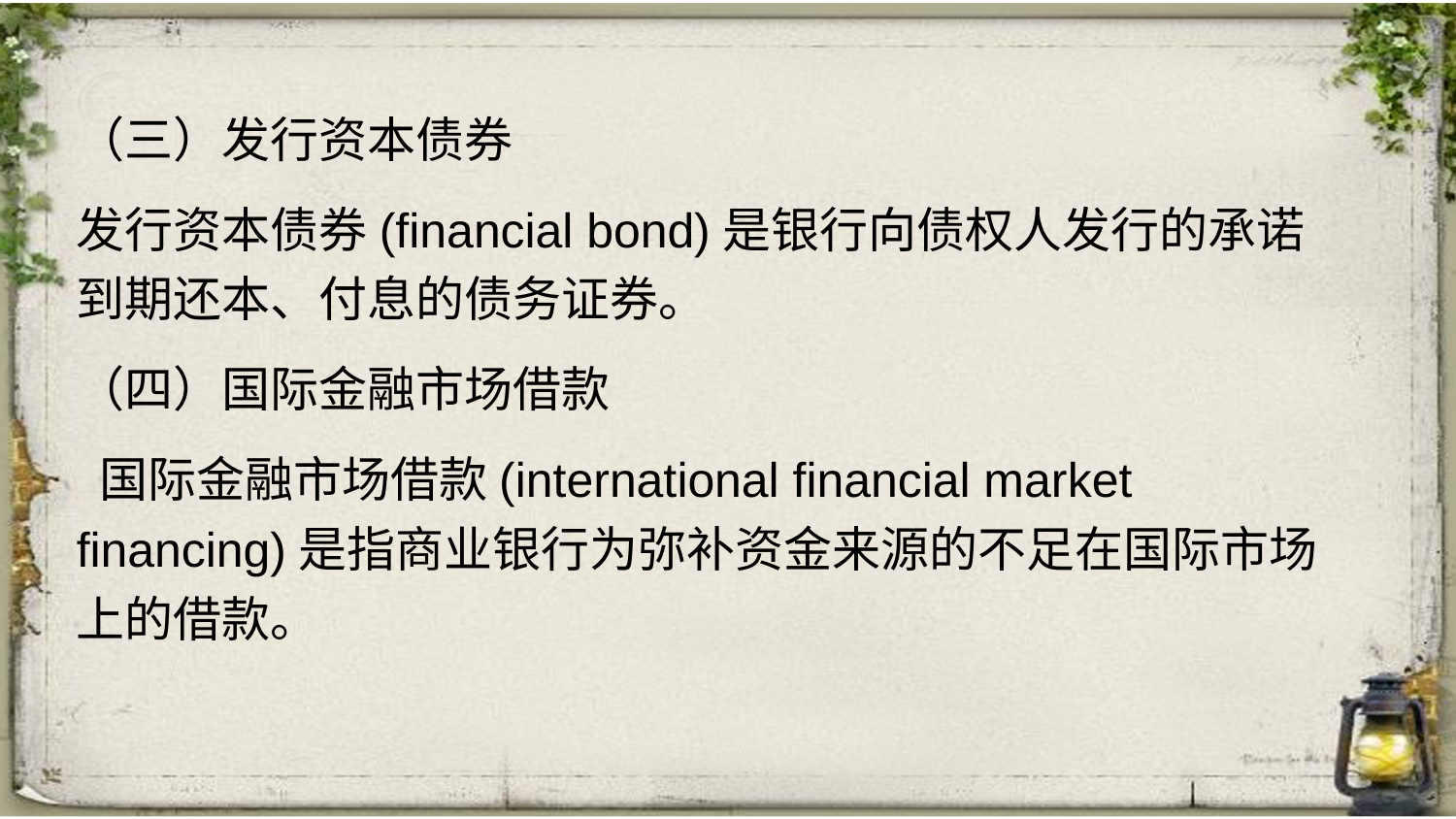

（三）发行资本债券
发行资本债券(financial bond)是银行向债权人发行的承诺到期还本、付息的债务证券。
（四）国际金融市场借款
 国际金融市场借款(international financial market financing)是指商业银行为弥补资金来源的不足在国际市场上的借款。